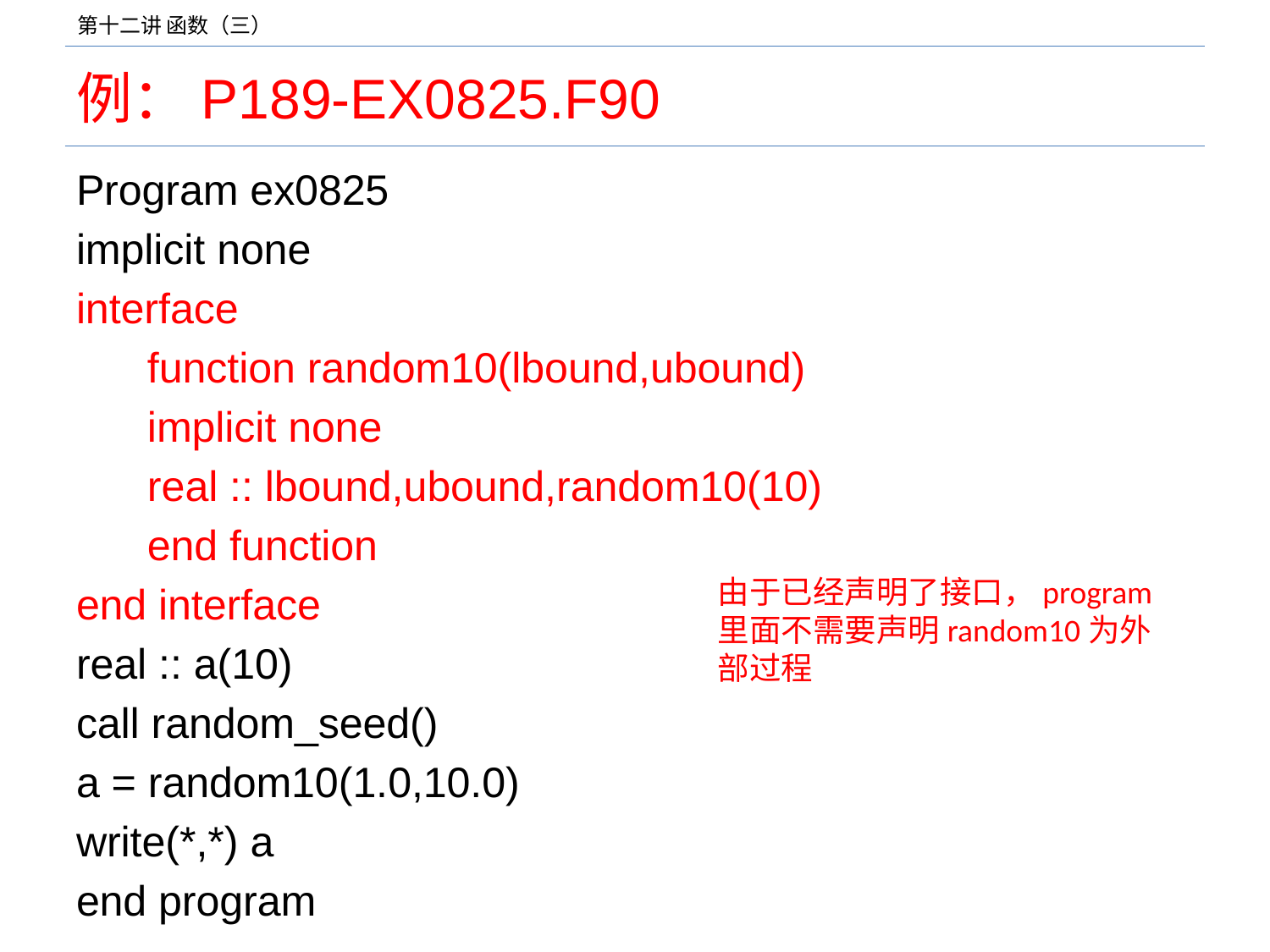

# 例：P189-EX0825.F90
Program ex0825
implicit none
interface
      function random10(lbound,ubound)
      implicit none
      real :: lbound,ubound,random10(10)
      end function
end interface
real :: a(10)
call random_seed()
a = random10(1.0,10.0)
write(*,*) a
end program

由于已经声明了接口，program里面不需要声明random10为外部过程